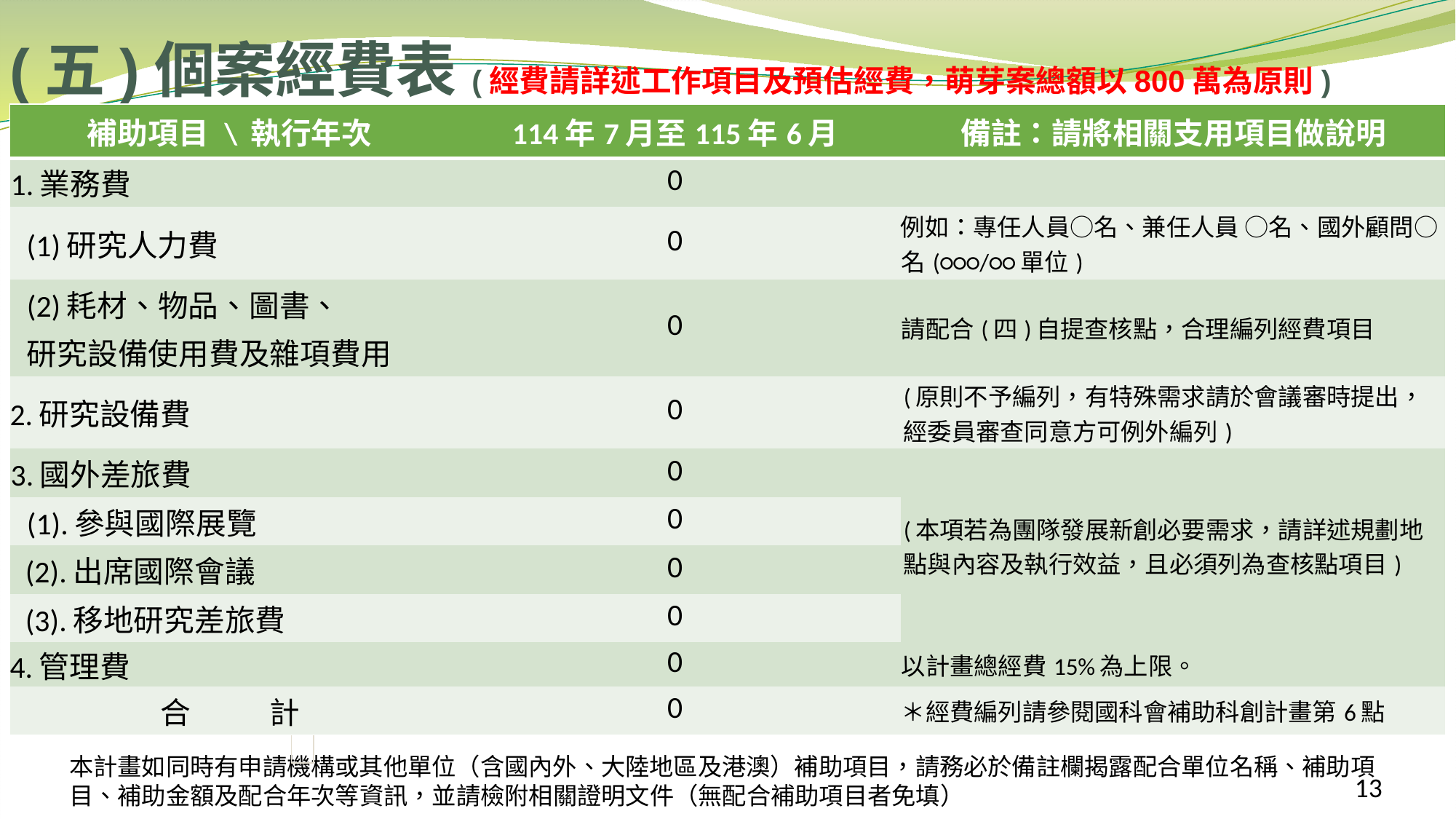

# (五)個案經費表(經費請詳述工作項目及預估經費，萌芽案總額以800萬為原則)
| 補助項目 \ 執行年次 | 114年7月至115年6月 | 備註：請將相關支用項目做說明 |
| --- | --- | --- |
| 1.業務費 | 0 |  |
| (1)研究人力費 | 0 | 例如：專任人員○名、兼任人員 ○名、國外顧問○名(○○○/○○單位) |
| (2)耗材、物品、圖書、 研究設備使用費及雜項費用 | 0 | 請配合(四)自提查核點，合理編列經費項目 |
| 2.研究設備費 | 0 | (原則不予編列，有特殊需求請於會議審時提出，經委員審查同意方可例外編列) |
| 3.國外差旅費 | 0 | (本項若為團隊發展新創必要需求，請詳述規劃地點與內容及執行效益，且必須列為查核點項目) |
| (1).參與國際展覽 | 0 |  |
| (2).出席國際會議 | 0 |  |
| (3).移地研究差旅費 | 0 |  |
| 4.管理費 | 0 | 以計畫總經費15%為上限。 |
| 合 計 | 0 | ＊經費編列請參閱國科會補助科創計畫第6點 |

本計畫如同時有申請機構或其他單位（含國內外、大陸地區及港澳）補助項目，請務必於備註欄揭露配合單位名稱、補助項目、補助金額及配合年次等資訊，並請檢附相關證明文件（無配合補助項目者免填）
13